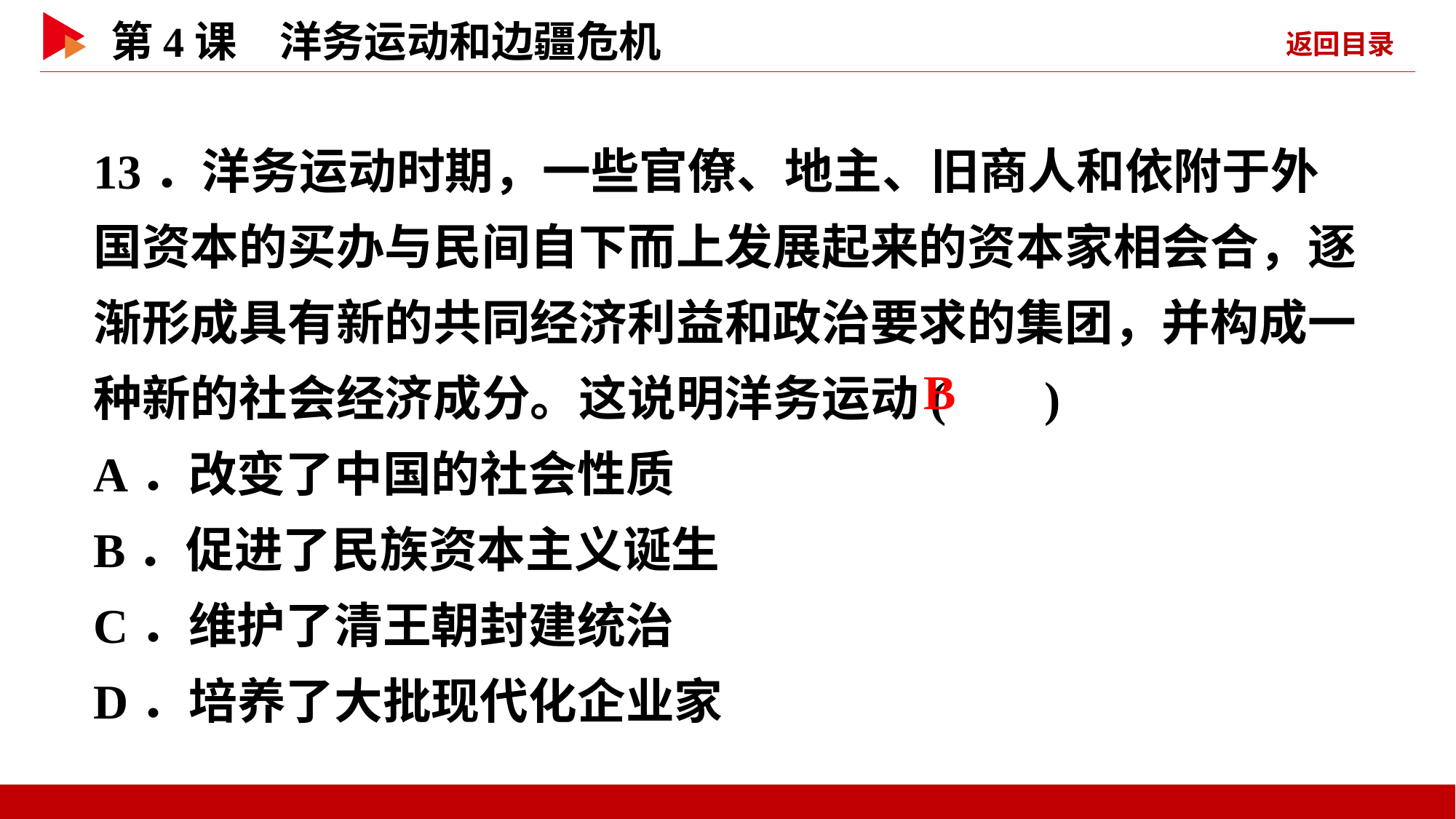

13．洋务运动时期，一些官僚、地主、旧商人和依附于外国资本的买办与民间自下而上发展起来的资本家相会合，逐渐形成具有新的共同经济利益和政治要求的集团，并构成一种新的社会经济成分。这说明洋务运动(        )
A．改变了中国的社会性质
B．促进了民族资本主义诞生
C．维护了清王朝封建统治
D．培养了大批现代化企业家
   B